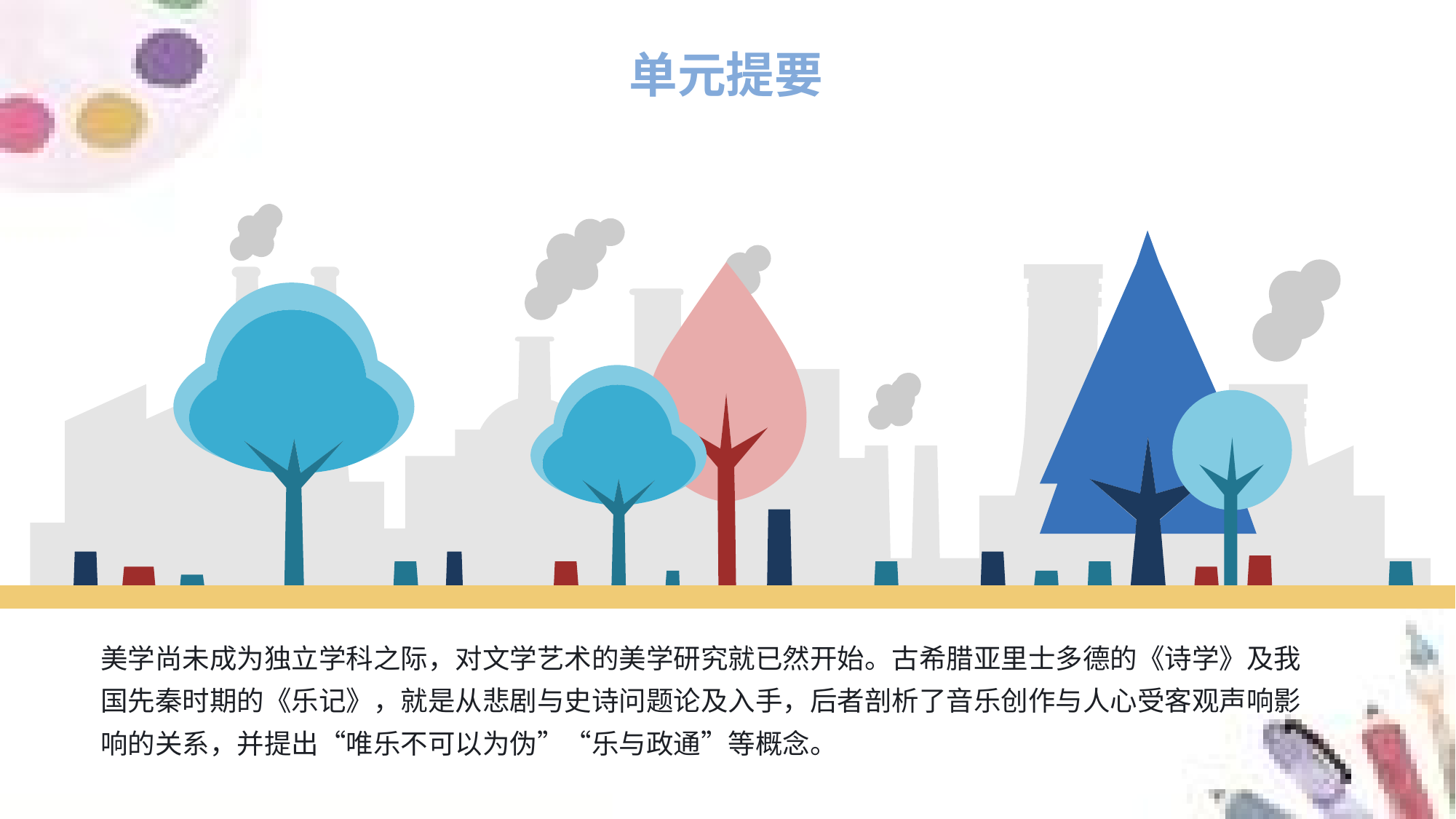

单元提要

美学尚未成为独立学科之际，对文学艺术的美学研究就已然开始。古希腊亚里士多德的《诗学》及我国先秦时期的《乐记》，就是从悲剧与史诗问题论及入手，后者剖析了音乐创作与人心受客观声响影响的关系，并提出“唯乐不可以为伪”“乐与政通”等概念。